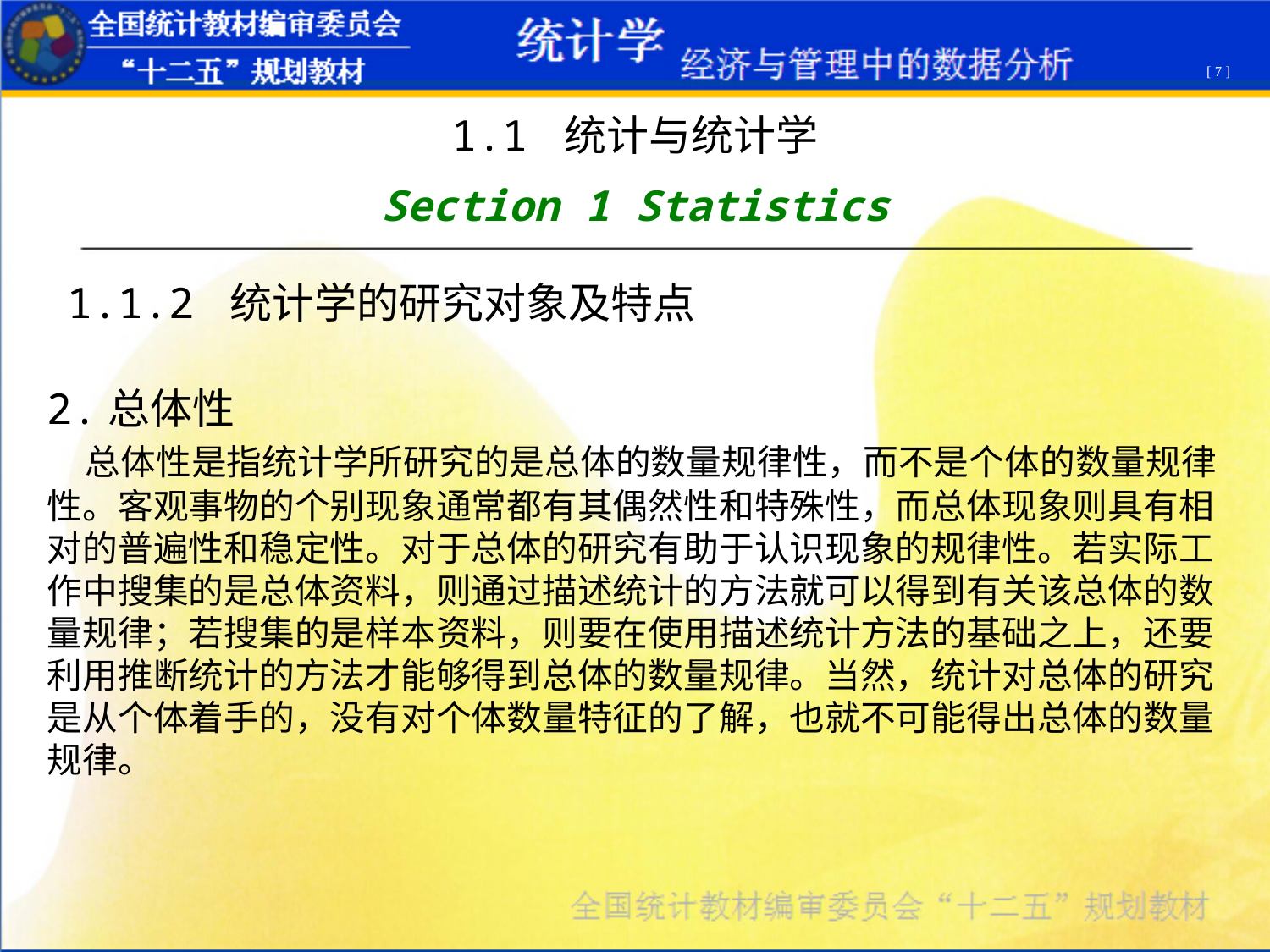

[ 7 ]
1.1 统计与统计学
Section 1 Statistics
1.1.2 统计学的研究对象及特点
2.总体性 
    总体性是指统计学所研究的是总体的数量规律性，而不是个体的数量规律性。客观事物的个别现象通常都有其偶然性和特殊性，而总体现象则具有相对的普遍性和稳定性。对于总体的研究有助于认识现象的规律性。若实际工作中搜集的是总体资料，则通过描述统计的方法就可以得到有关该总体的数量规律；若搜集的是样本资料，则要在使用描述统计方法的基础之上，还要利用推断统计的方法才能够得到总体的数量规律。当然，统计对总体的研究是从个体着手的，没有对个体数量特征的了解，也就不可能得出总体的数量规律。